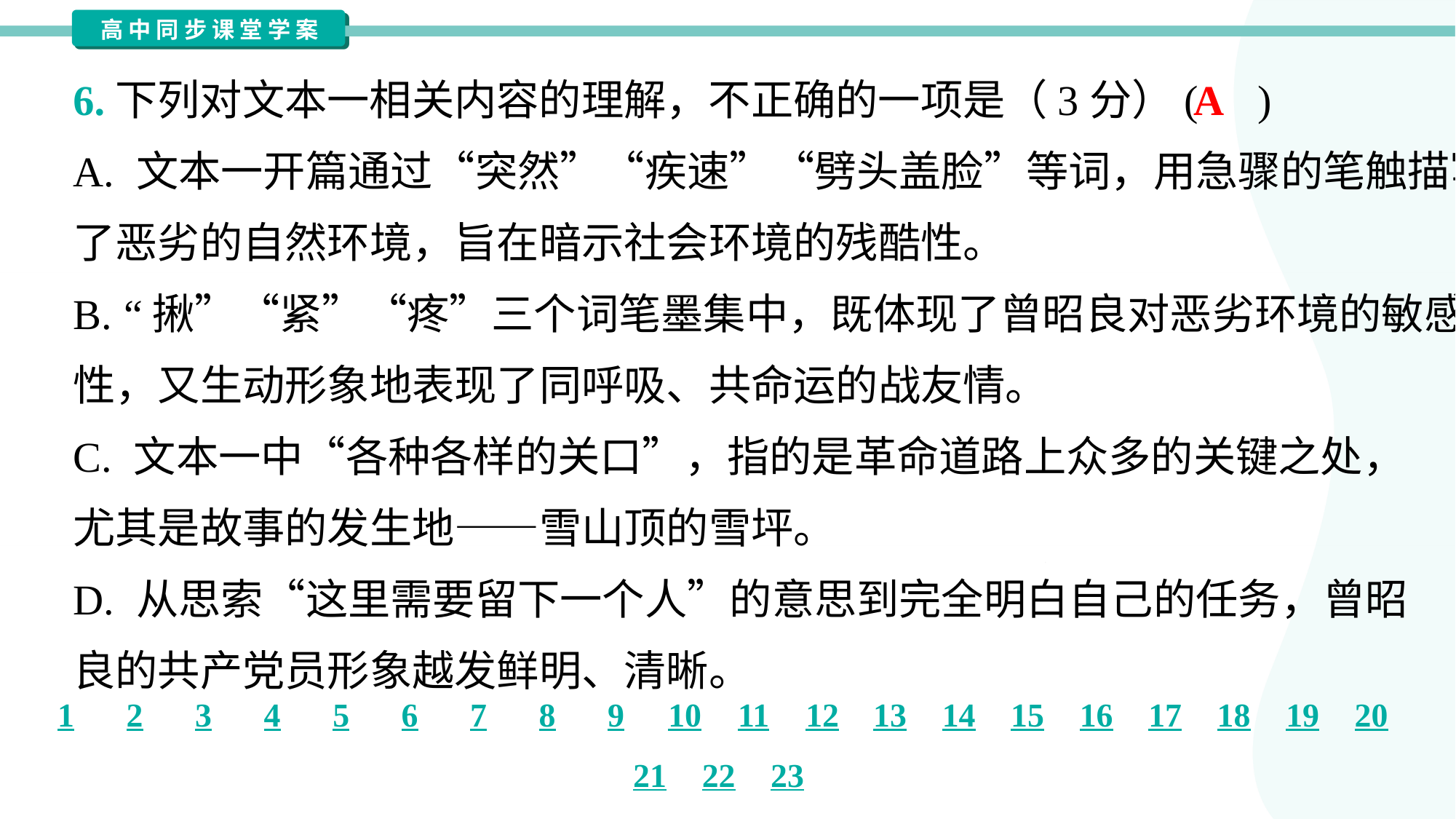

6.下列对文本一相关内容的理解，不正确的一项是（3分）(     )
A
A. 文本一开篇通过“突然”“疾速”“劈头盖脸”等词，用急骤的笔触描写
了恶劣的自然环境，旨在暗示社会环境的残酷性。
B. “揪”“紧”“疼”三个词笔墨集中，既体现了曾昭良对恶劣环境的敏感
性，又生动形象地表现了同呼吸、共命运的战友情。
C. 文本一中“各种各样的关口”，指的是革命道路上众多的关键之处，
尤其是故事的发生地——雪山顶的雪坪。
D. 从思索“这里需要留下一个人”的意思到完全明白自己的任务，曾昭
良的共产党员形象越发鲜明、清晰。